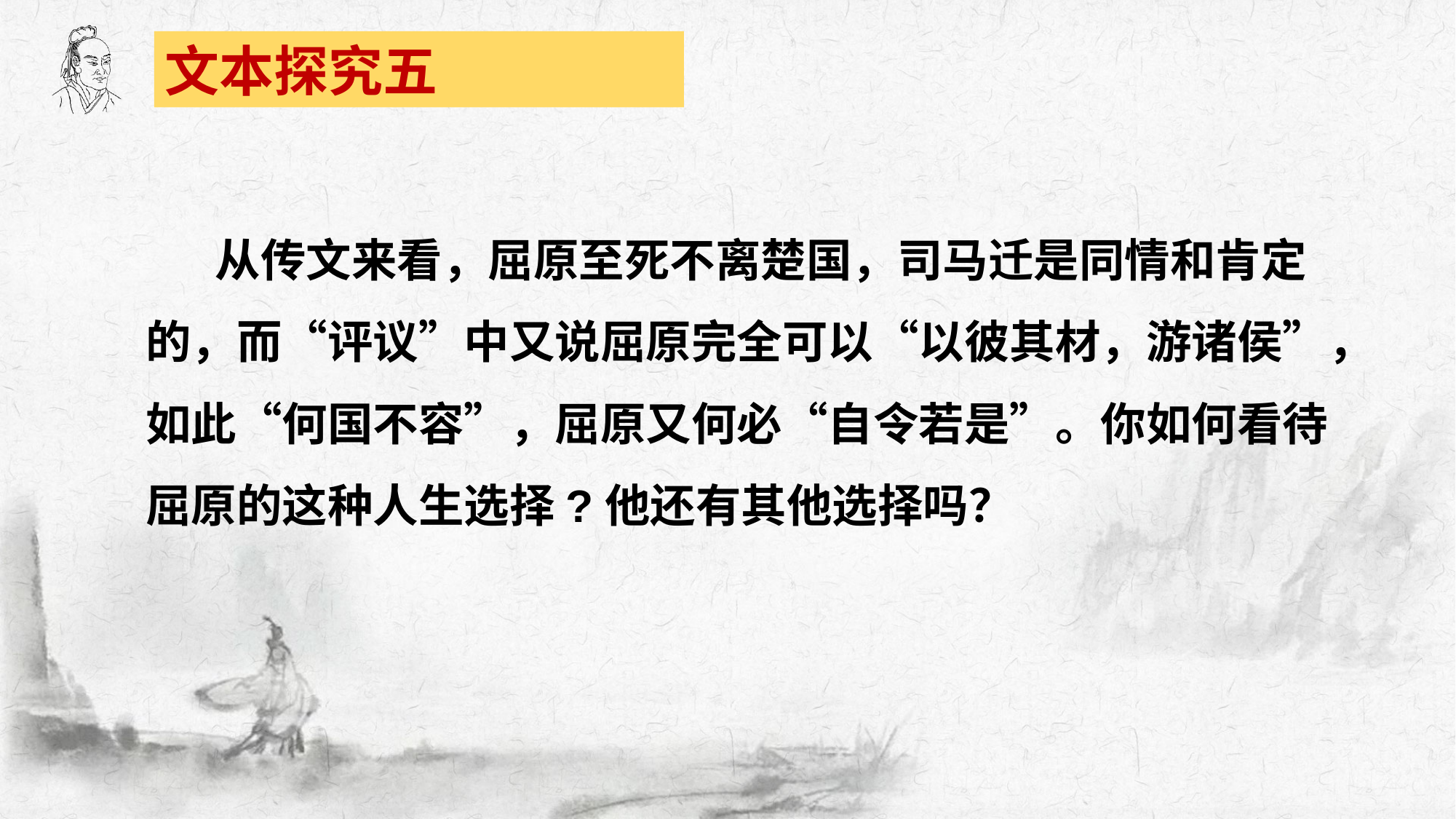

文本探究五

   从传文来看，屈原至死不离楚国，司马迁是同情和肯定的，而“评议”中又说屈原完全可以“以彼其材，游诸侯”，如此“何国不容”，屈原又何必“自令若是”。你如何看待屈原的这种人生选择?他还有其他选择吗？